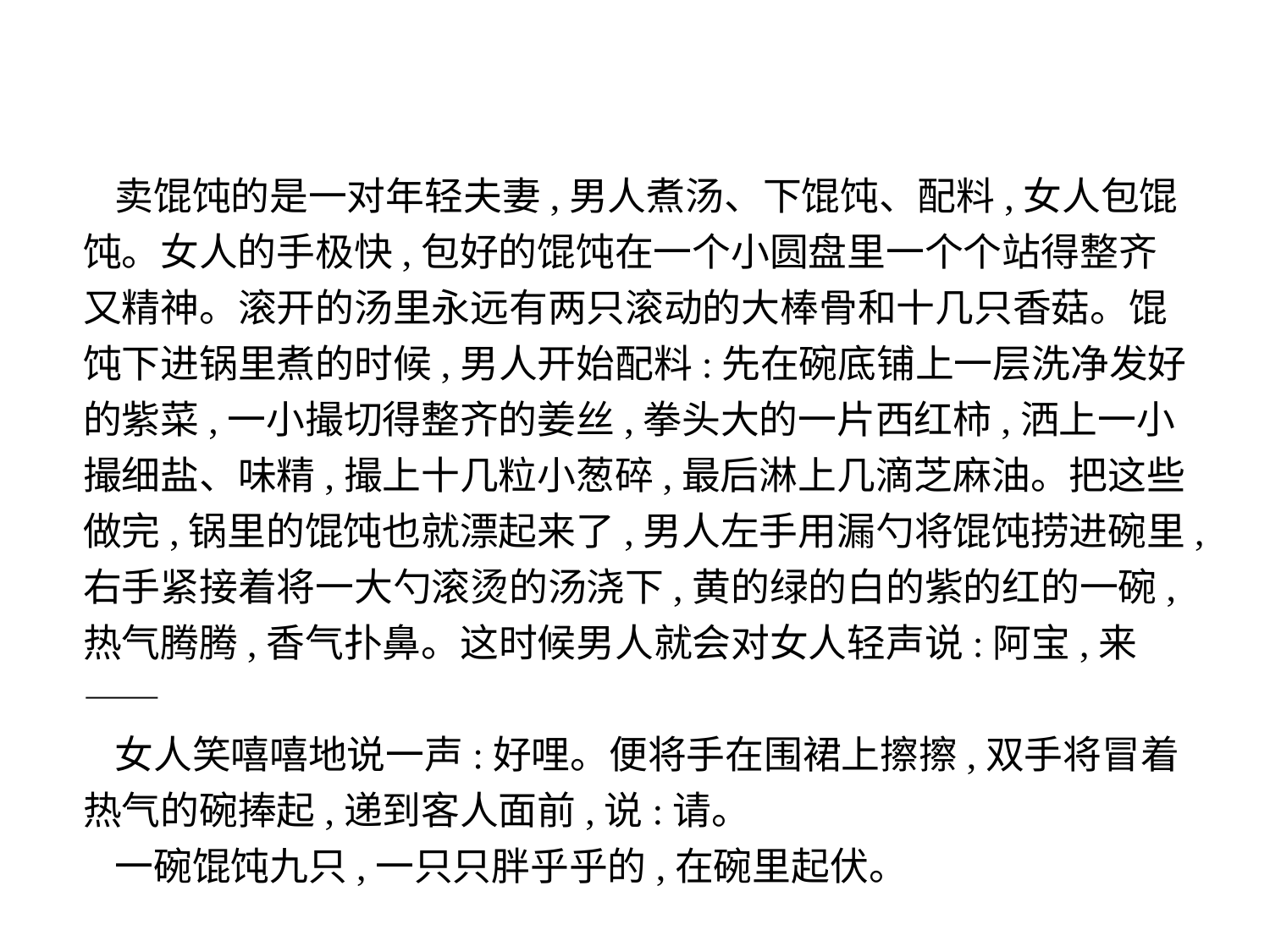

卖馄饨的是一对年轻夫妻,男人煮汤、下馄饨、配料,女人包馄饨。女人的手极快,包好的馄饨在一个小圆盘里一个个站得整齐又精神。滚开的汤里永远有两只滚动的大棒骨和十几只香菇。馄饨下进锅里煮的时候,男人开始配料:先在碗底铺上一层洗净发好的紫菜,一小撮切得整齐的姜丝,拳头大的一片西红柿,洒上一小撮细盐、味精,撮上十几粒小葱碎,最后淋上几滴芝麻油。把这些做完,锅里的馄饨也就漂起来了,男人左手用漏勺将馄饨捞进碗里,右手紧接着将一大勺滚烫的汤浇下,黄的绿的白的紫的红的一碗,热气腾腾,香气扑鼻。这时候男人就会对女人轻声说:阿宝,来——
女人笑嘻嘻地说一声:好哩。便将手在围裙上擦擦,双手将冒着热气的碗捧起,递到客人面前,说:请。
一碗馄饨九只,一只只胖乎乎的,在碗里起伏。
-15-